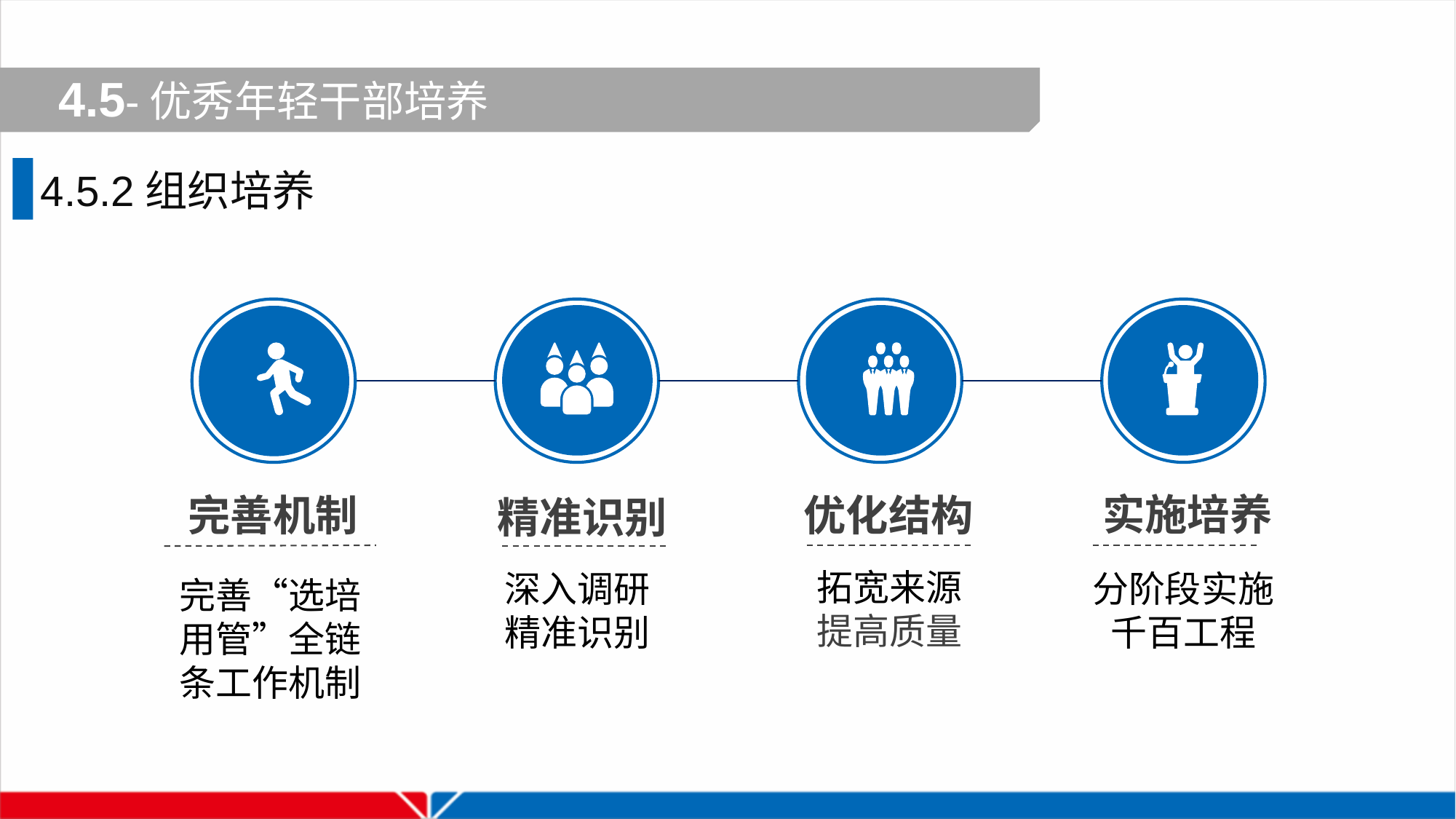

4.5-优秀年轻干部培养

        4.2-关于优秀年轻干部“千百工程”

4.5.2组织培养

实施培养
优化结构
完善机制
精准识别
拓宽来源
提高质量
深入调研
精准识别
分阶段实施
千百工程
完善“选培用管”全链条工作机制